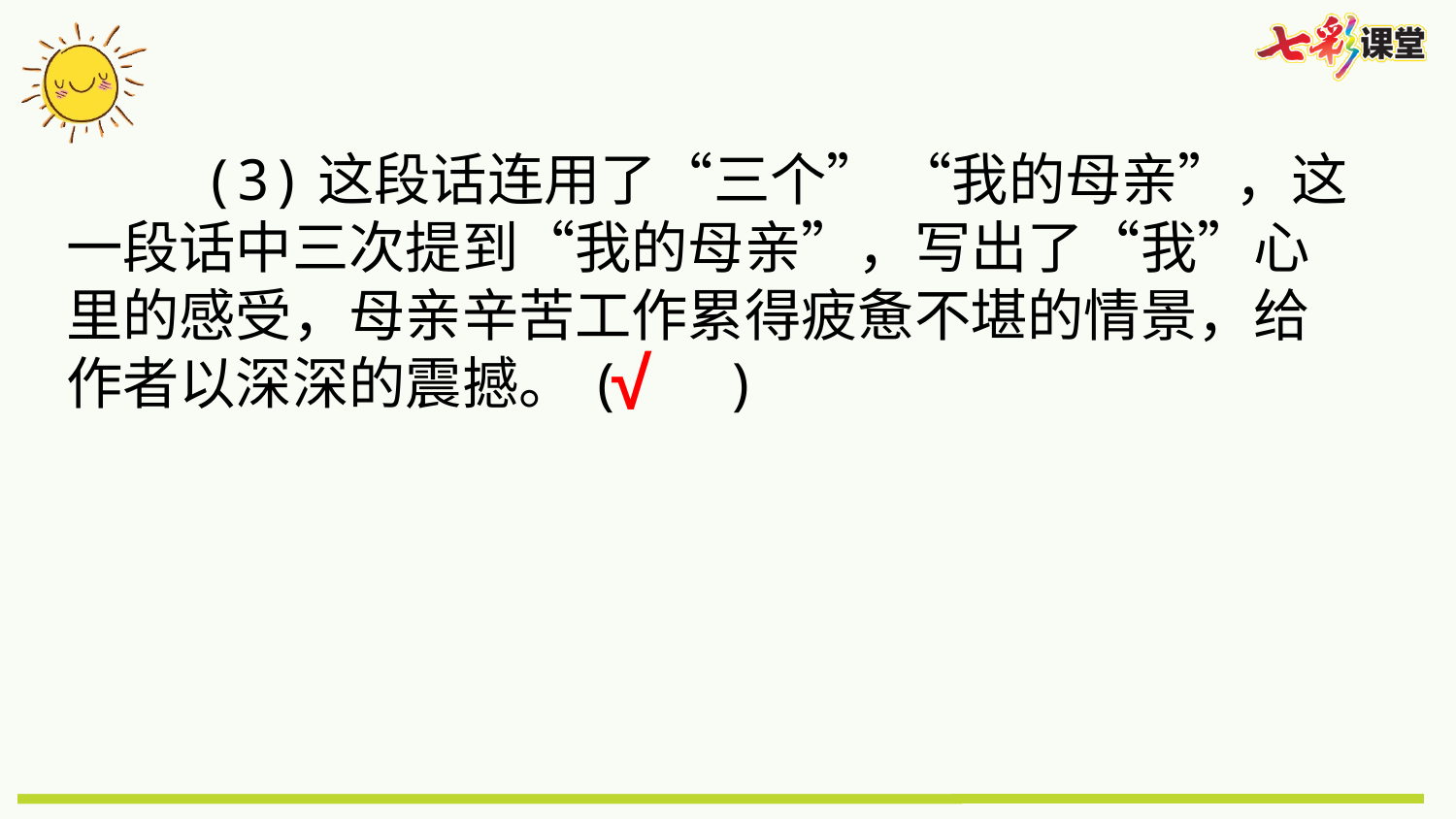

(3)这段话连用了“三个” “我的母亲”，这一段话中三次提到“我的母亲”，写出了“我”心里的感受，母亲辛苦工作累得疲惫不堪的情景，给作者以深深的震撼。(   )

√